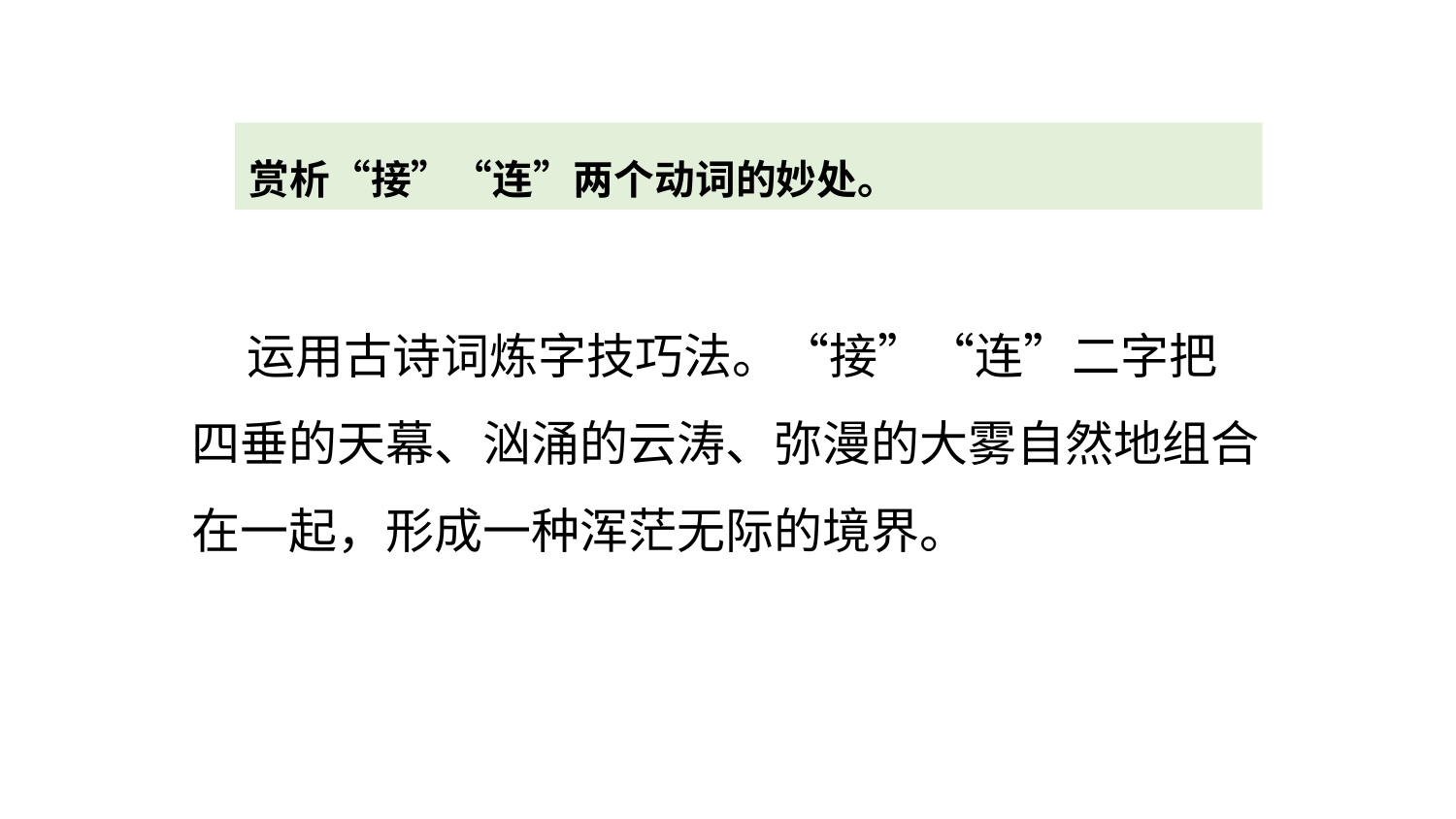

赏析“接”“连”两个动词的妙处。
    运用古诗词炼字技巧法。“接”“连”二字把四垂的天幕、汹涌的云涛、弥漫的大雾自然地组合在一起，形成一种浑茫无际的境界。